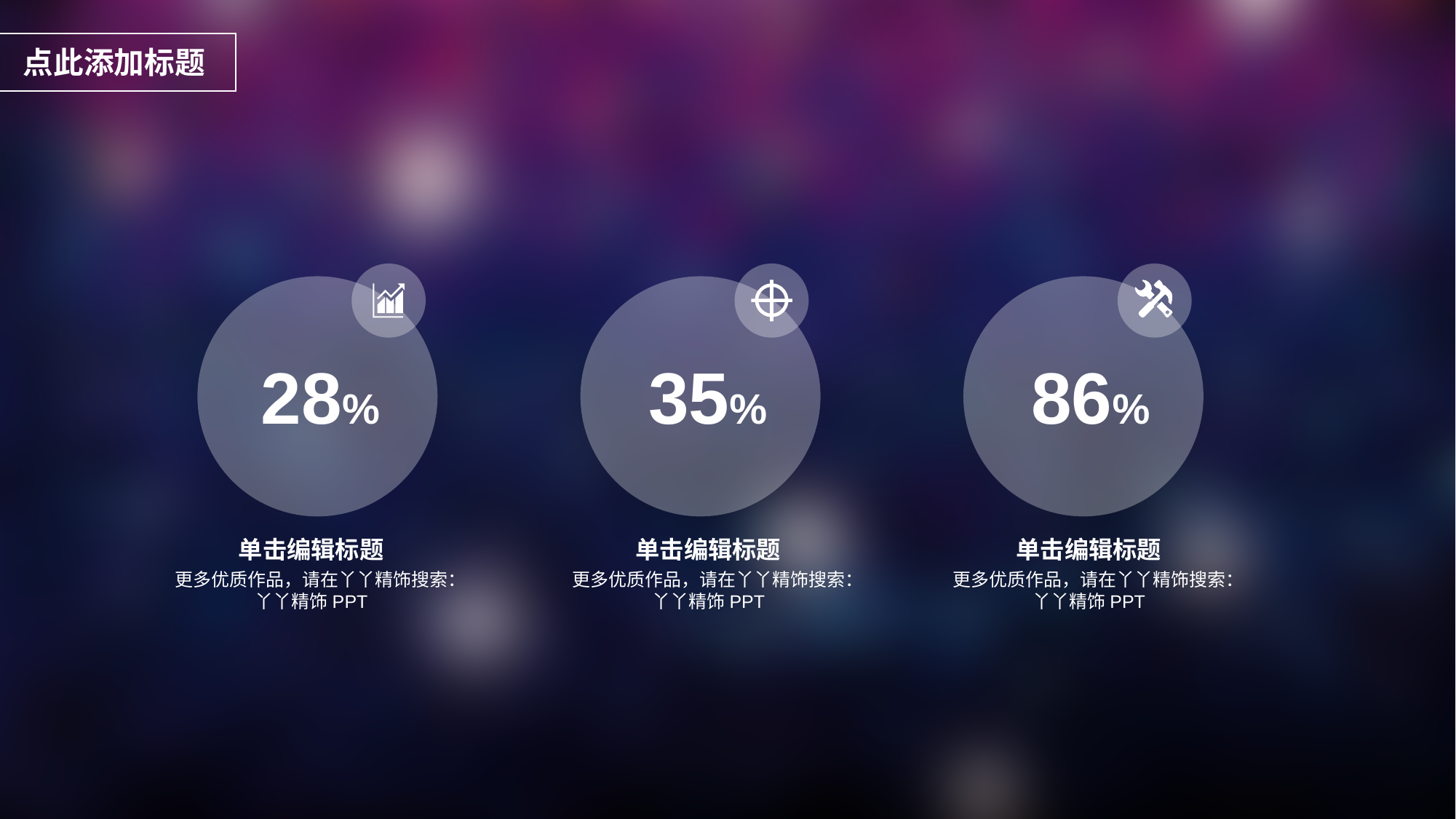

点此添加标题

28%
35%
86%
单击编辑标题
单击编辑标题
单击编辑标题
更多优质作品，请在丫丫精饰搜索：丫丫精饰PPT
更多优质作品，请在丫丫精饰搜索：丫丫精饰PPT
更多优质作品，请在丫丫精饰搜索：丫丫精饰PPT